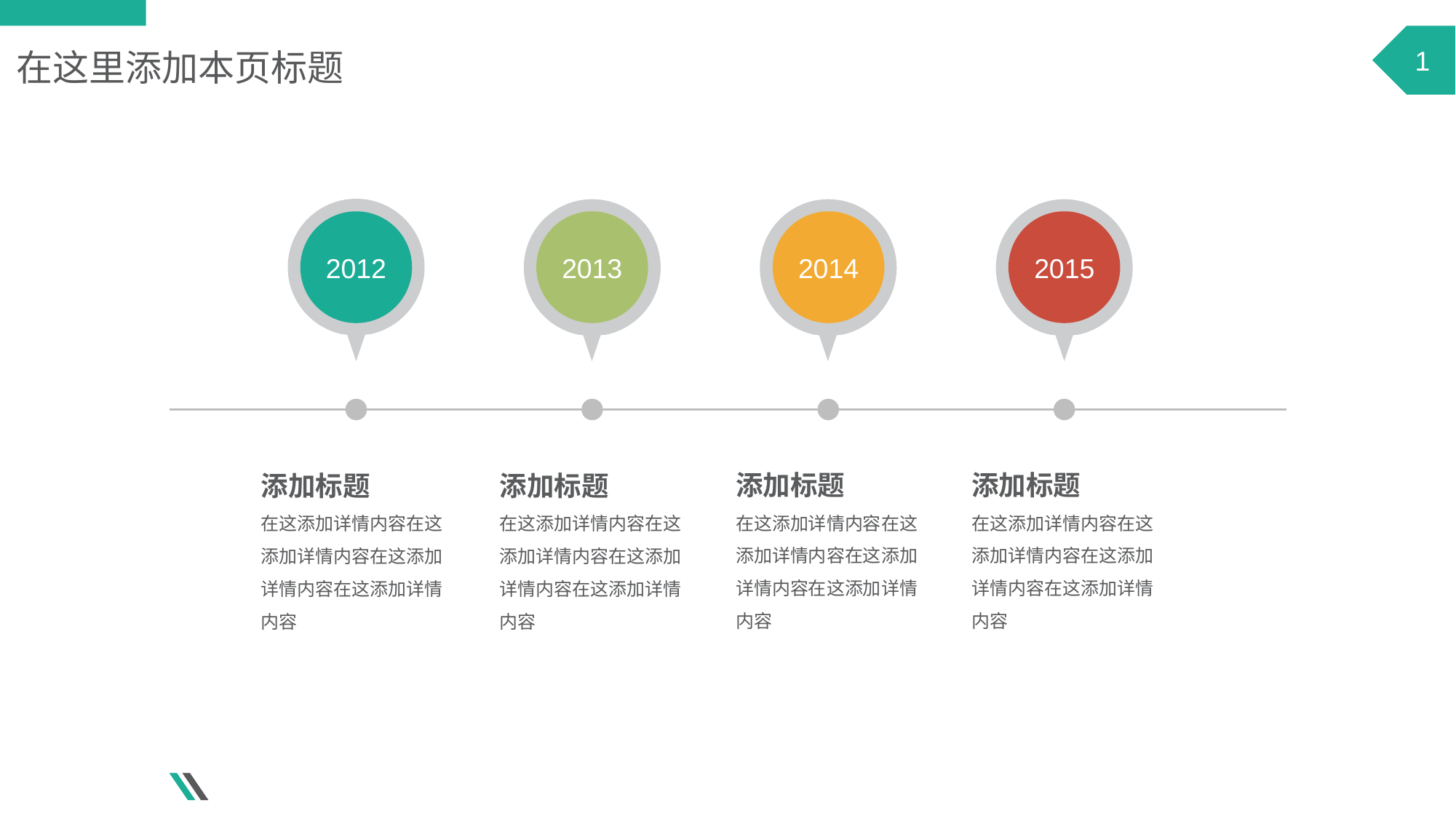

1
在这里添加本页标题

2012
2013
2014
2015

添加标题
在这添加详情内容在这添加详情内容在这添加详情内容在这添加详情内容
添加标题
在这添加详情内容在这添加详情内容在这添加详情内容在这添加详情内容
添加标题
在这添加详情内容在这添加详情内容在这添加详情内容在这添加详情内容
添加标题
在这添加详情内容在这添加详情内容在这添加详情内容在这添加详情内容